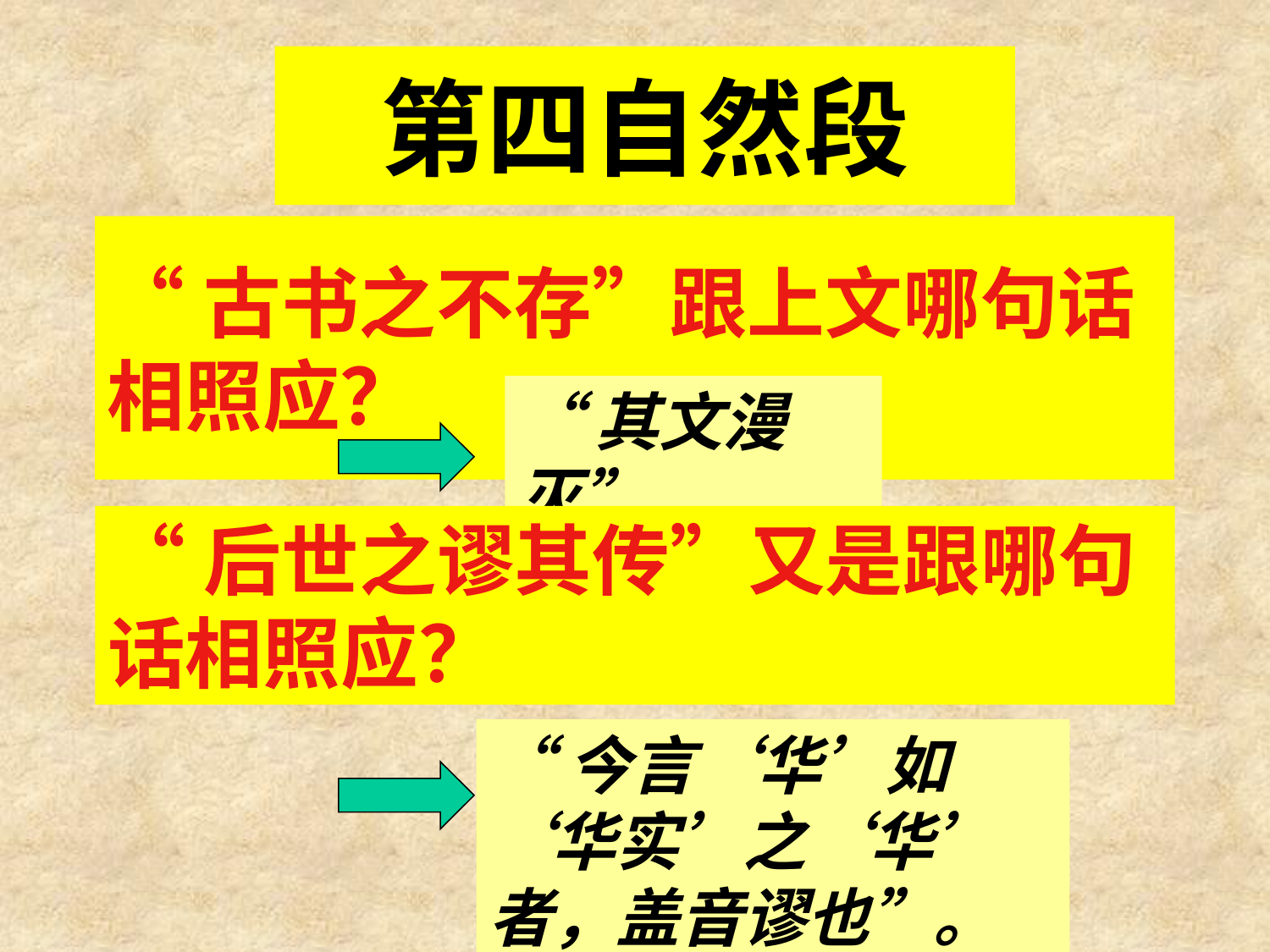

# 第四自然段
“古书之不存”跟上文哪句话相照应？
“其文漫灭”

“后世之谬其传”又是跟哪句话相照应？
“今言‘华’如‘华实’之‘华’者，盖音谬也”。